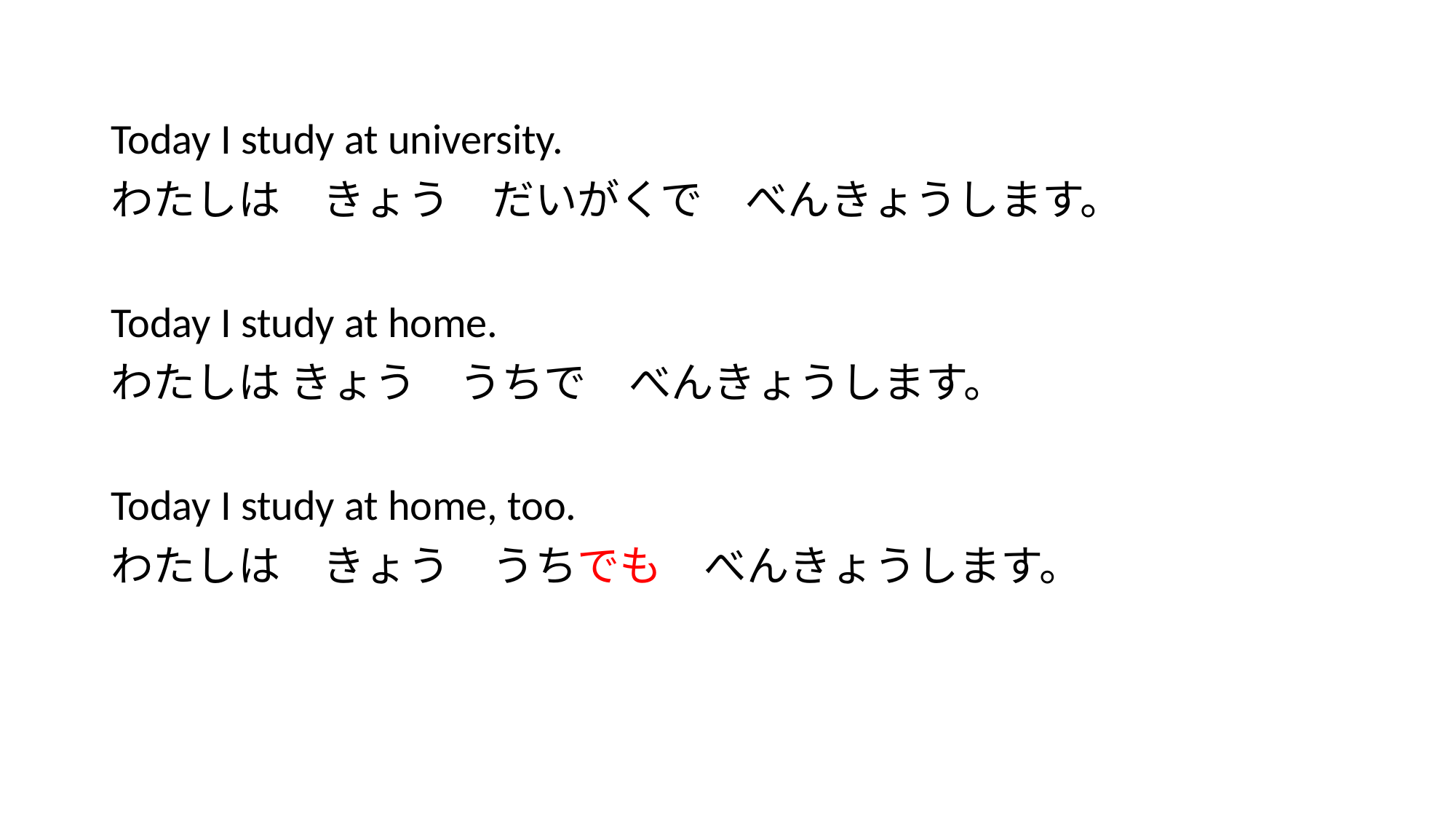

#
Today I study at university.
わたしは　きょう　だいがくで　べんきょうします。

Today I study at home.
わたしは きょう　うちで　べんきょうします。

Today I study at home, too.
わたしは　きょう　うちでも　べんきょうします。